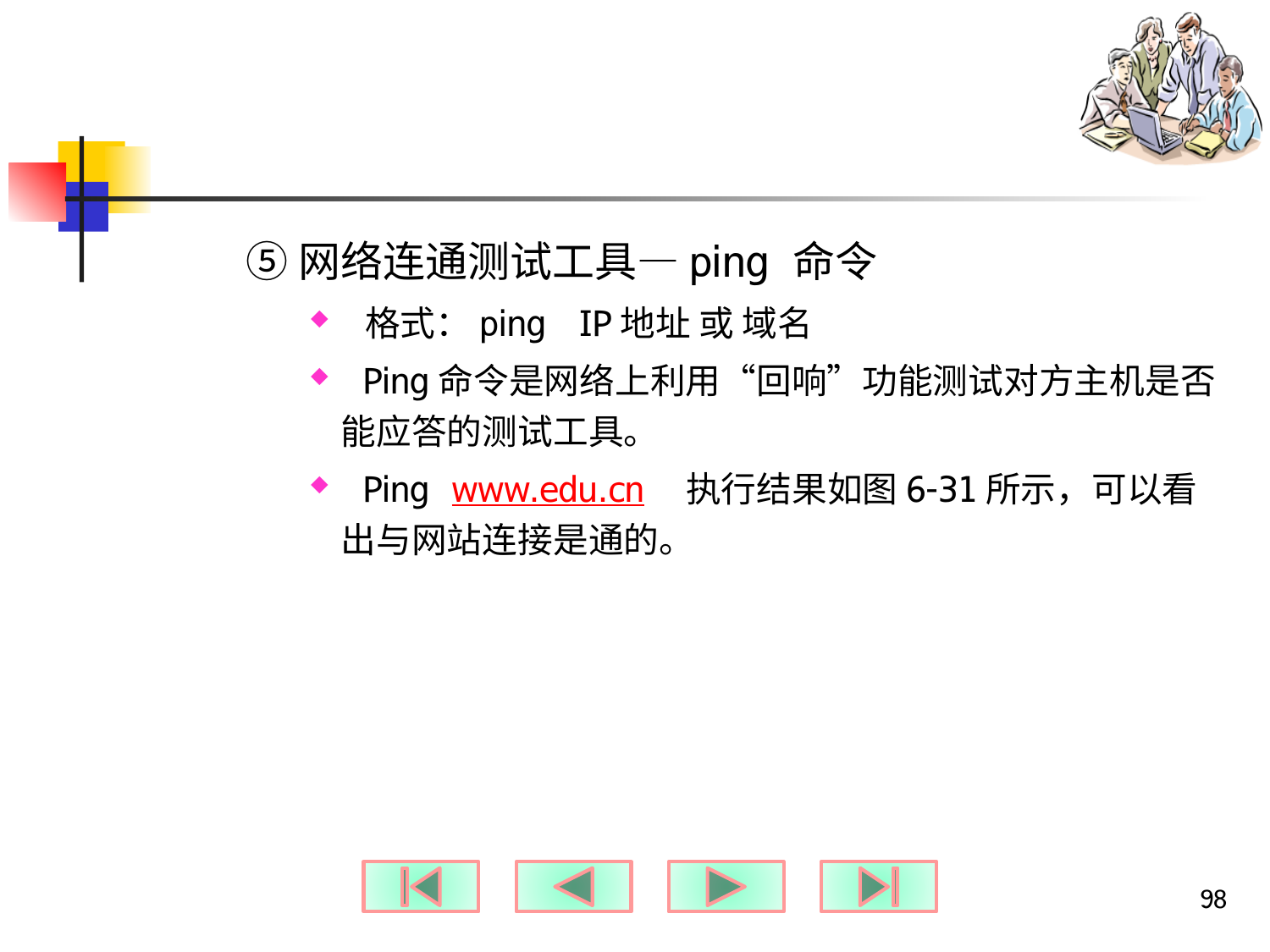

#
⑤网络连通测试工具—ping 命令
  格式：ping   IP地址 或 域名
  Ping命令是网络上利用“回响”功能测试对方主机是否能应答的测试工具。
  Ping  www.edu.cn   执行结果如图6-31所示，可以看出与网站连接是通的。
98